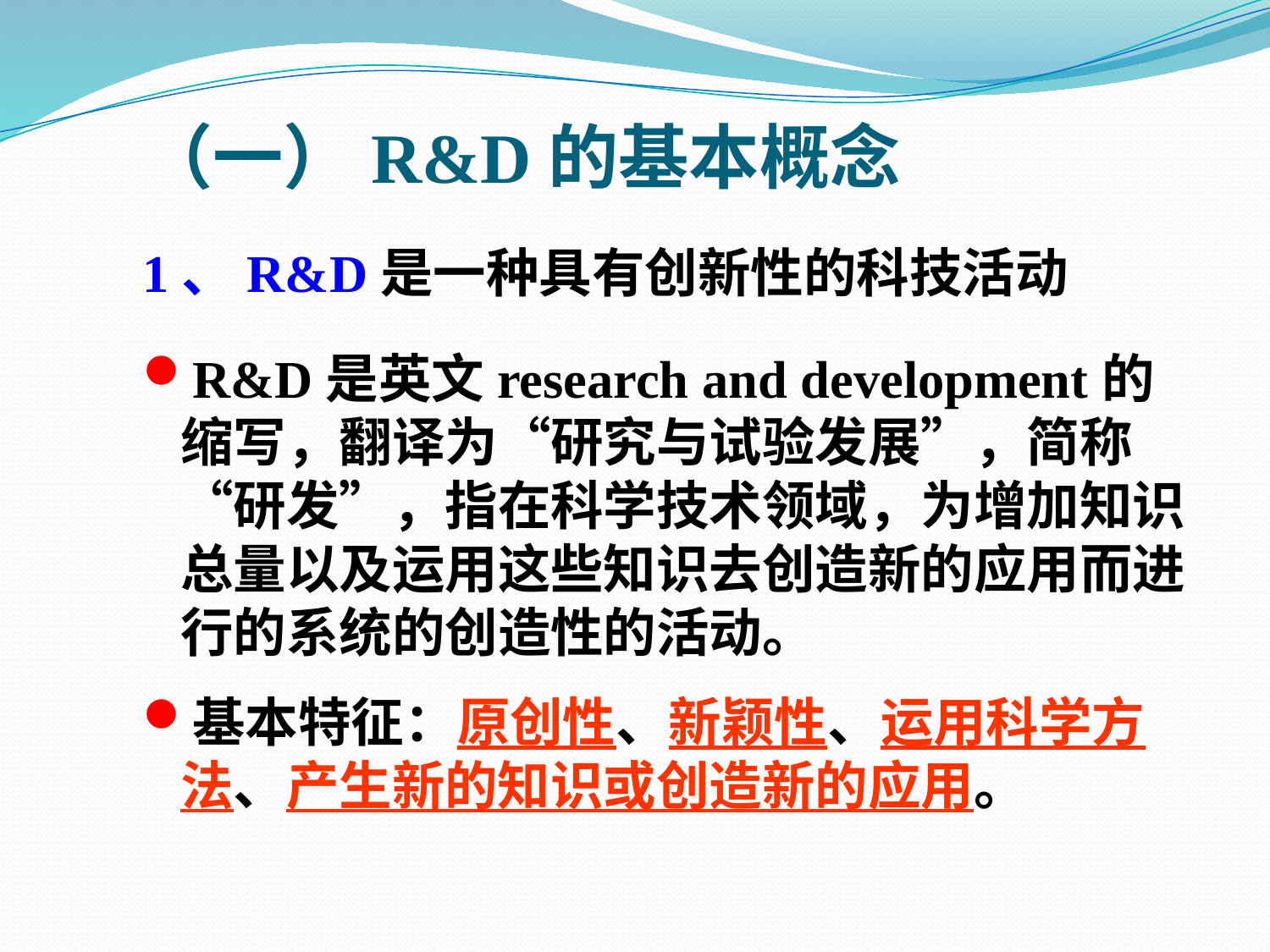

（一）R&D的基本概念
1、R&D是一种具有创新性的科技活动
R&D是英文research and development的缩写，翻译为“研究与试验发展”，简称“研发”，指在科学技术领域，为增加知识总量以及运用这些知识去创造新的应用而进行的系统的创造性的活动。
基本特征：原创性、新颖性、运用科学方法、产生新的知识或创造新的应用。
4